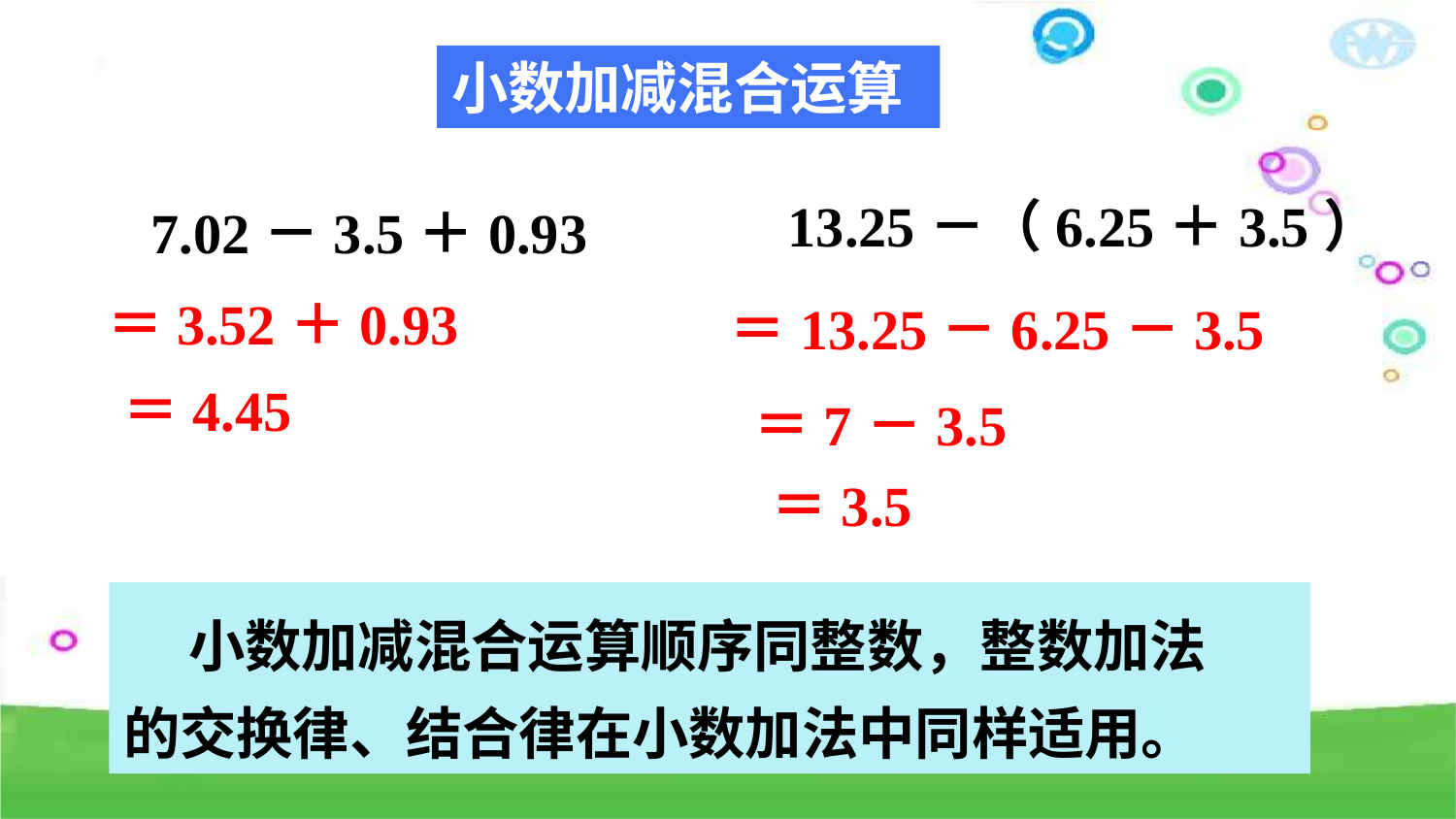

小数加减混合运算
13.25－（6.25＋3.5）
7.02－3.5＋0.93
＝3.52＋0.93
＝13.25－6.25－3.5
＝4.45
＝7－3.5
＝3.5

    小数加减混合运算顺序同整数，整数加法
的交换律、结合律在小数加法中同样适用。